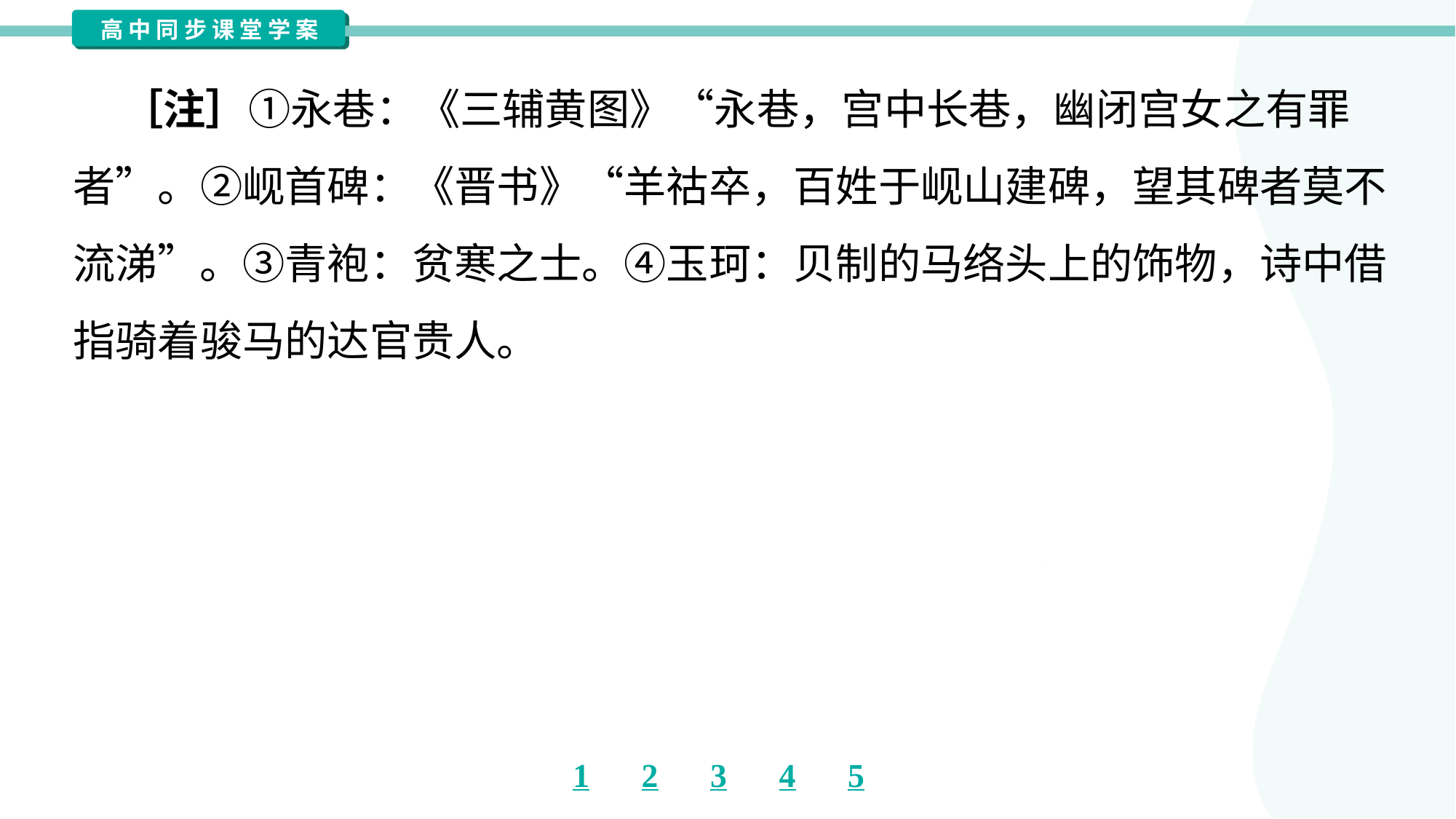

［注］①永巷：《三辅黄图》“永巷，宫中长巷，幽闭宫女之有罪
者”。②岘首碑：《晋书》“羊祜卒，百姓于岘山建碑，望其碑者莫不
流涕”。③青袍：贫寒之士。④玉珂：贝制的马络头上的饰物，诗中借
指骑着骏马的达官贵人。